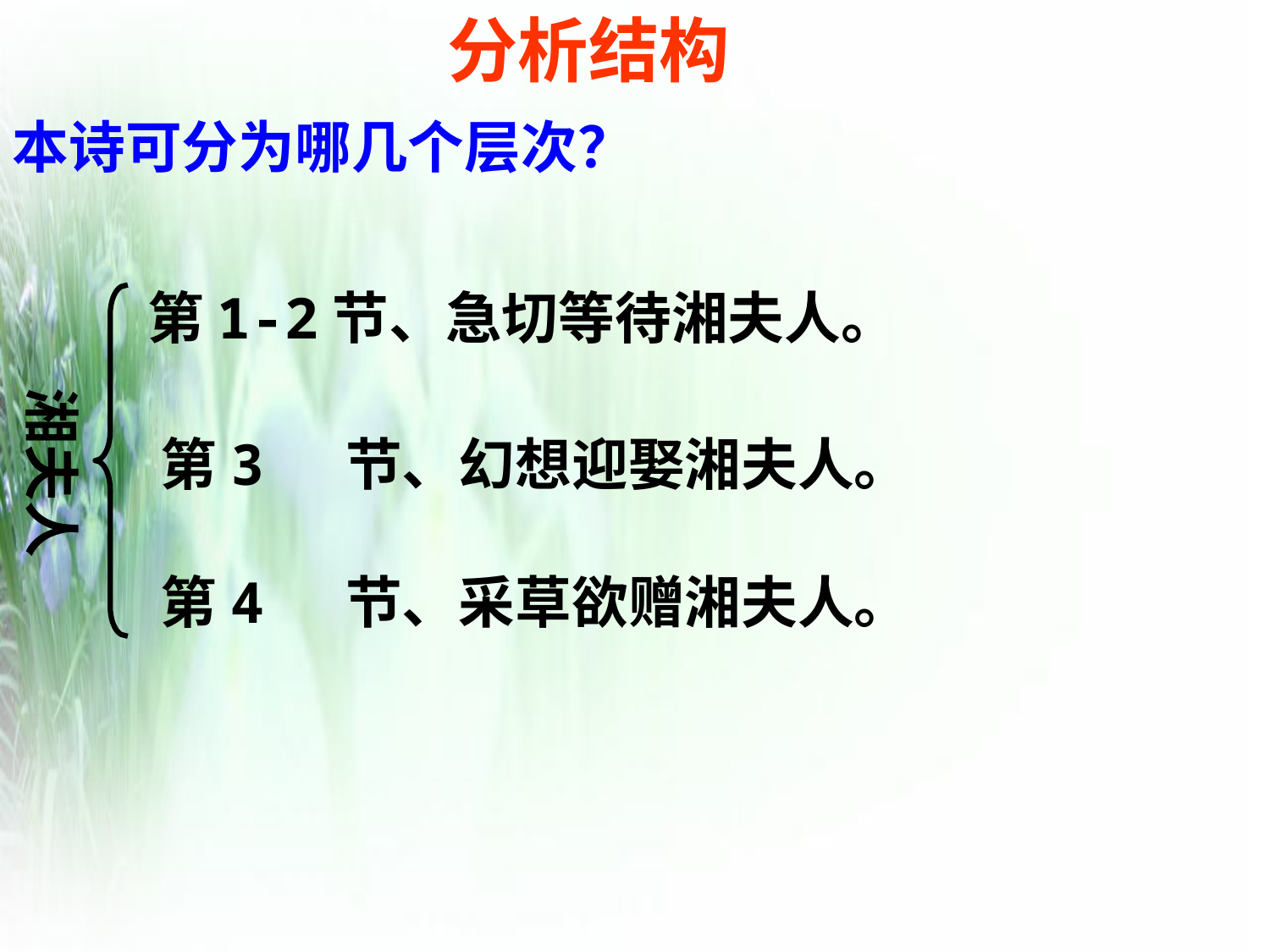

分析结构
本诗可分为哪几个层次？
第1-2节、急切等待湘夫人。

湘夫人
第3  节、幻想迎娶湘夫人。
第4  节、采草欲赠湘夫人。